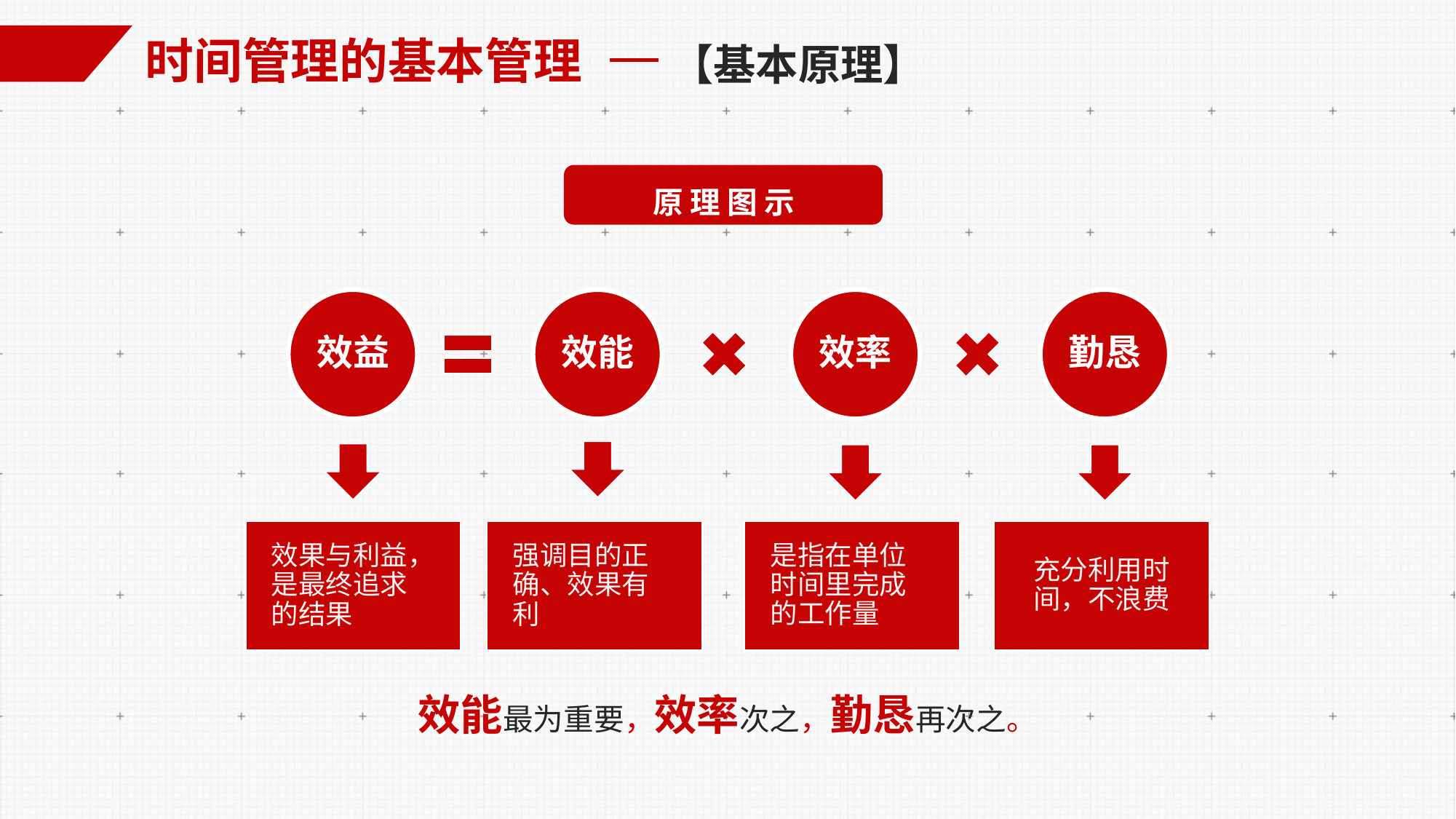

时间管理的基本管理
【基本原理】
原 理 图 示

效益
效能
效率
勤恳

强调目的正确、效果有利

效果与利益，是最终追求的结果

是指在单位时间里完成的工作量

充分利用时间，不浪费
效能最为重要，效率次之，勤恳再次之。